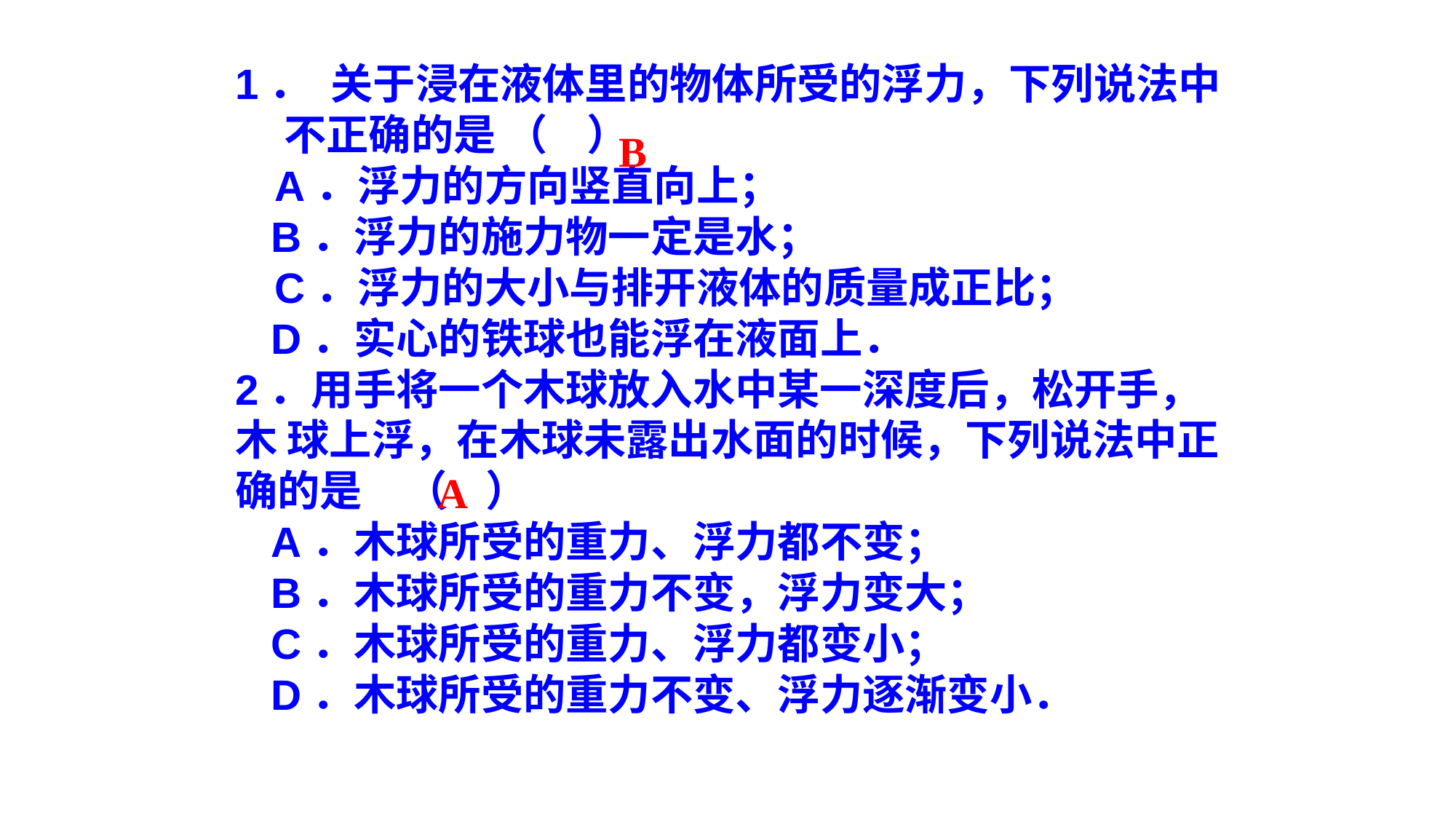

1．  关于浸在液体里的物体所受的浮力，下列说法中
    不正确的是 （    ）
   A．浮力的方向竖直向上；
   B．浮力的施力物一定是水；
   C．浮力的大小与排开液体的质量成正比；
   D．实心的铁球也能浮在液面上．
2．用手将一个木球放入水中某一深度后，松开手，木 球上浮，在木球未露出水面的时候，下列说法中正 确的是　（    ）
   A．木球所受的重力、浮力都不变；
   B．木球所受的重力不变，浮力变大；
   C．木球所受的重力、浮力都变小；
   D．木球所受的重力不变、浮力逐渐变小．
B
A